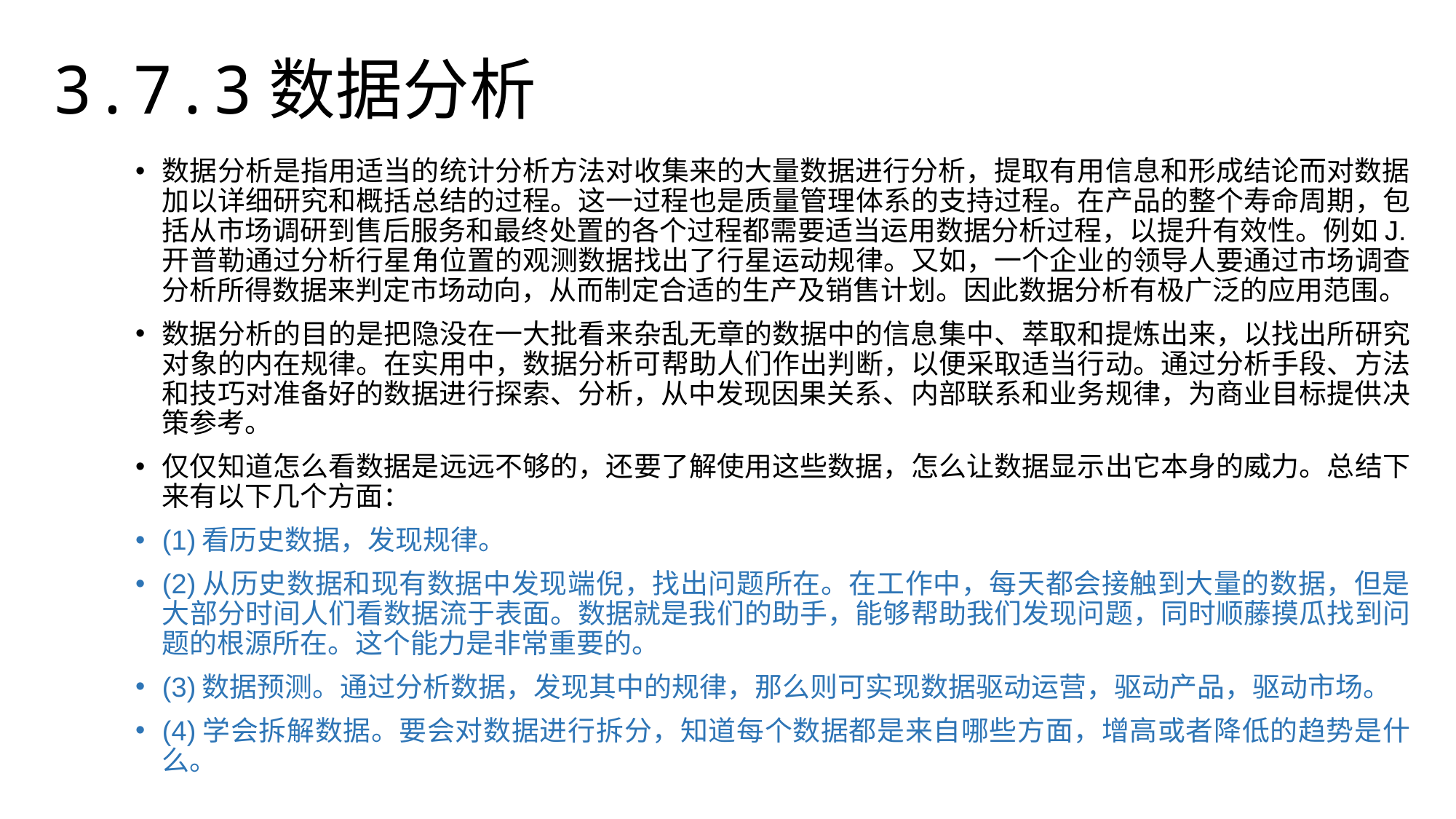

3.7.3数据分析
数据分析是指用适当的统计分析方法对收集来的大量数据进行分析，提取有用信息和形成结论而对数据加以详细研究和概括总结的过程。这一过程也是质量管理体系的支持过程。在产品的整个寿命周期，包括从市场调研到售后服务和最终处置的各个过程都需要适当运用数据分析过程，以提升有效性。例如J.开普勒通过分析行星角位置的观测数据找出了行星运动规律。又如，一个企业的领导人要通过市场调查分析所得数据来判定市场动向，从而制定合适的生产及销售计划。因此数据分析有极广泛的应用范围。
数据分析的目的是把隐没在一大批看来杂乱无章的数据中的信息集中、萃取和提炼出来，以找出所研究对象的内在规律。在实用中，数据分析可帮助人们作出判断，以便采取适当行动。通过分析手段、方法和技巧对准备好的数据进行探索、分析，从中发现因果关系、内部联系和业务规律，为商业目标提供决策参考。
仅仅知道怎么看数据是远远不够的，还要了解使用这些数据，怎么让数据显示出它本身的威力。总结下来有以下几个方面：
(1)看历史数据，发现规律。
(2)从历史数据和现有数据中发现端倪，找出问题所在。在工作中，每天都会接触到大量的数据，但是大部分时间人们看数据流于表面。数据就是我们的助手，能够帮助我们发现问题，同时顺藤摸瓜找到问题的根源所在。这个能力是非常重要的。
(3)数据预测。通过分析数据，发现其中的规律，那么则可实现数据驱动运营，驱动产品，驱动市场。
(4)学会拆解数据。要会对数据进行拆分，知道每个数据都是来自哪些方面，增高或者降低的趋势是什么。